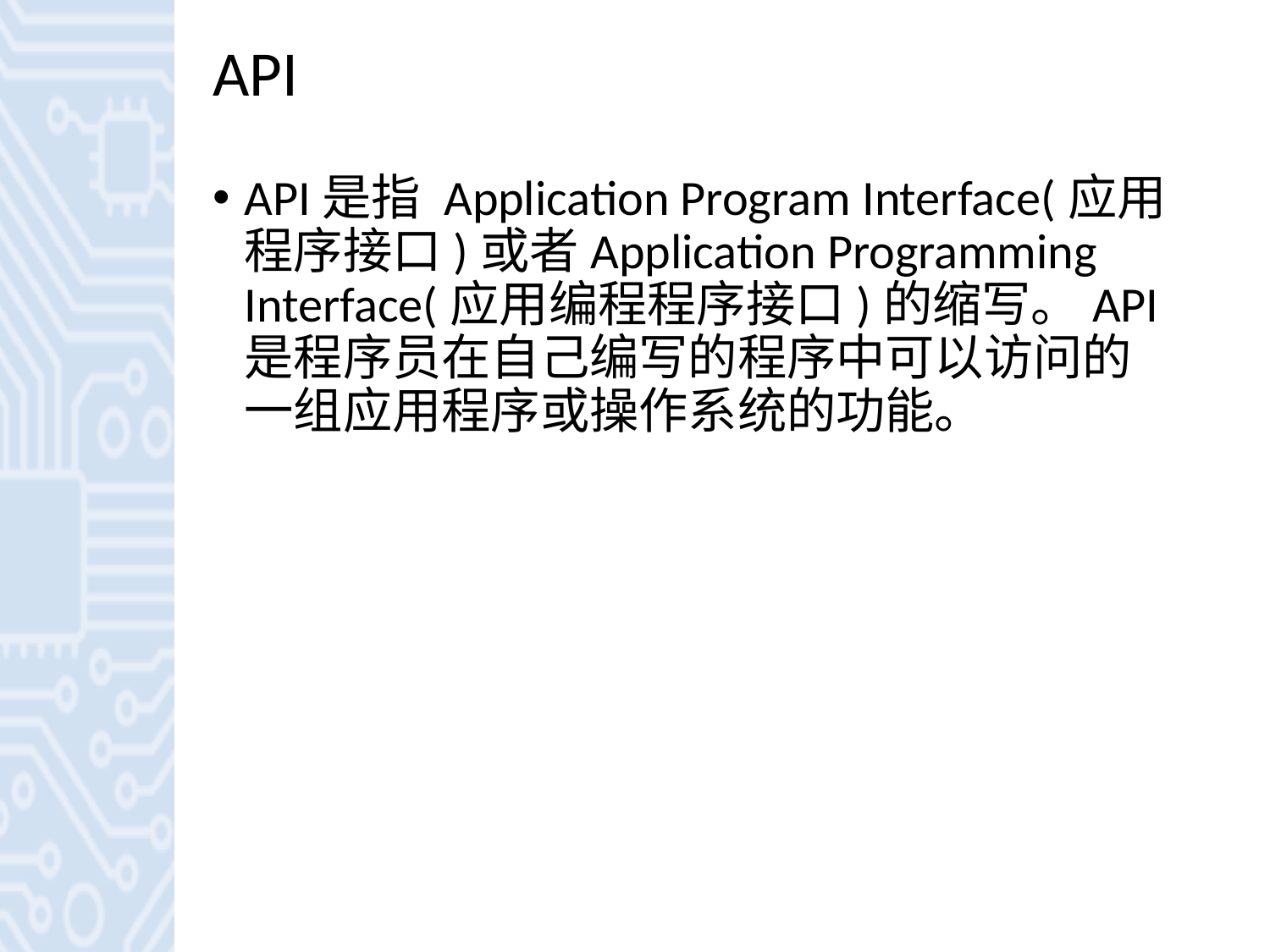

# API
API是指 Application Program Interface(应用程序接口)或者Application Programming Interface(应用编程程序接口)的缩写。API是程序员在自己编写的程序中可以访问的一组应用程序或操作系统的功能。